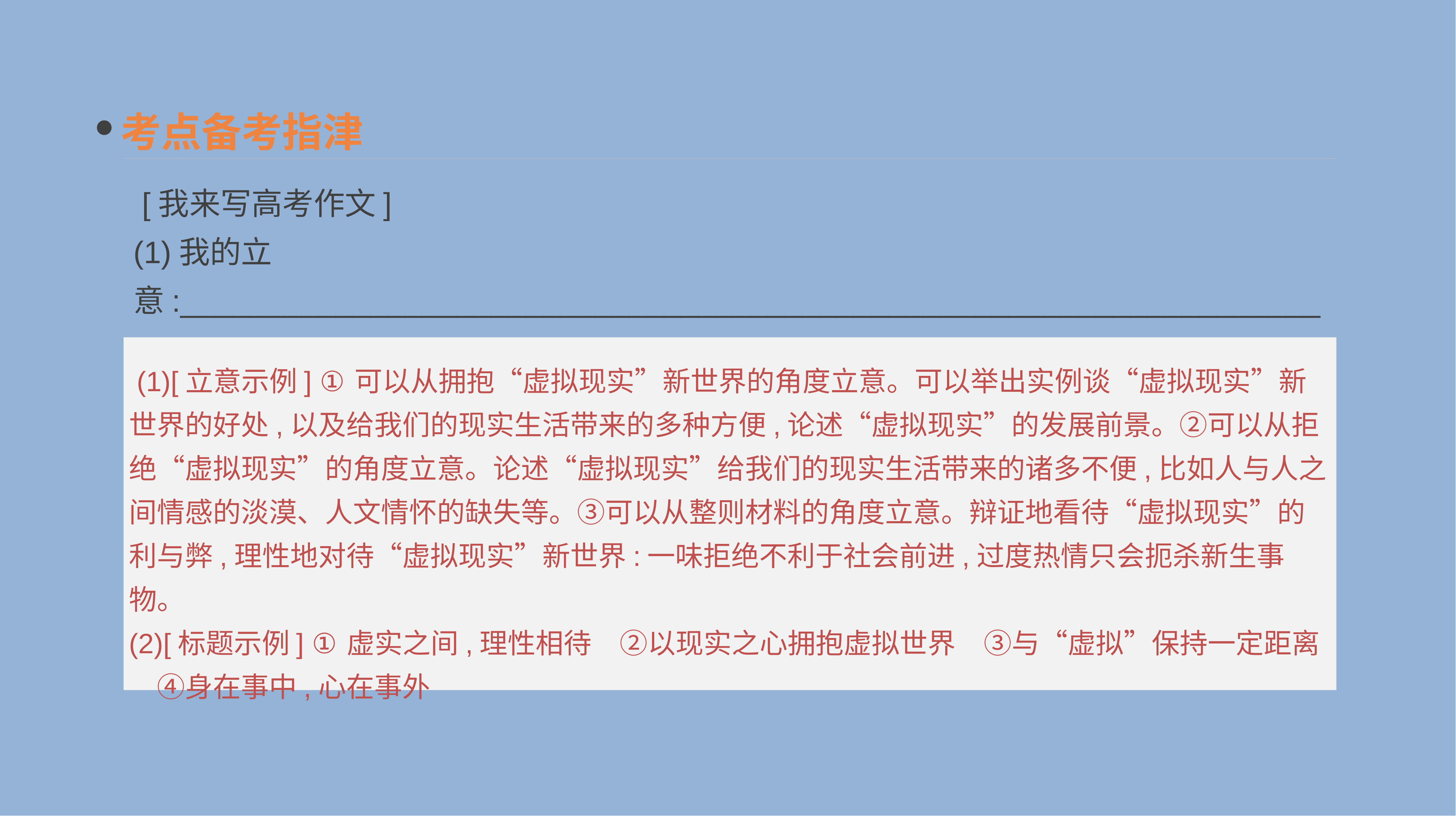

考点备考指津

 [我来写高考作文]
(1)我的立意:_________________________________________________________________________
(2)我的题目:_________________________________________________________________________

 (1)[立意示例] ①可以从拥抱“虚拟现实”新世界的角度立意。可以举出实例谈“虚拟现实”新世界的好处,以及给我们的现实生活带来的多种方便,论述“虚拟现实”的发展前景。②可以从拒绝“虚拟现实”的角度立意。论述“虚拟现实”给我们的现实生活带来的诸多不便,比如人与人之间情感的淡漠、人文情怀的缺失等。③可以从整则材料的角度立意。辩证地看待“虚拟现实”的利与弊,理性地对待“虚拟现实”新世界:一味拒绝不利于社会前进,过度热情只会扼杀新生事物。
(2)[标题示例] ①虚实之间,理性相待　②以现实之心拥抱虚拟世界　③与“虚拟”保持一定距离　④身在事中,心在事外